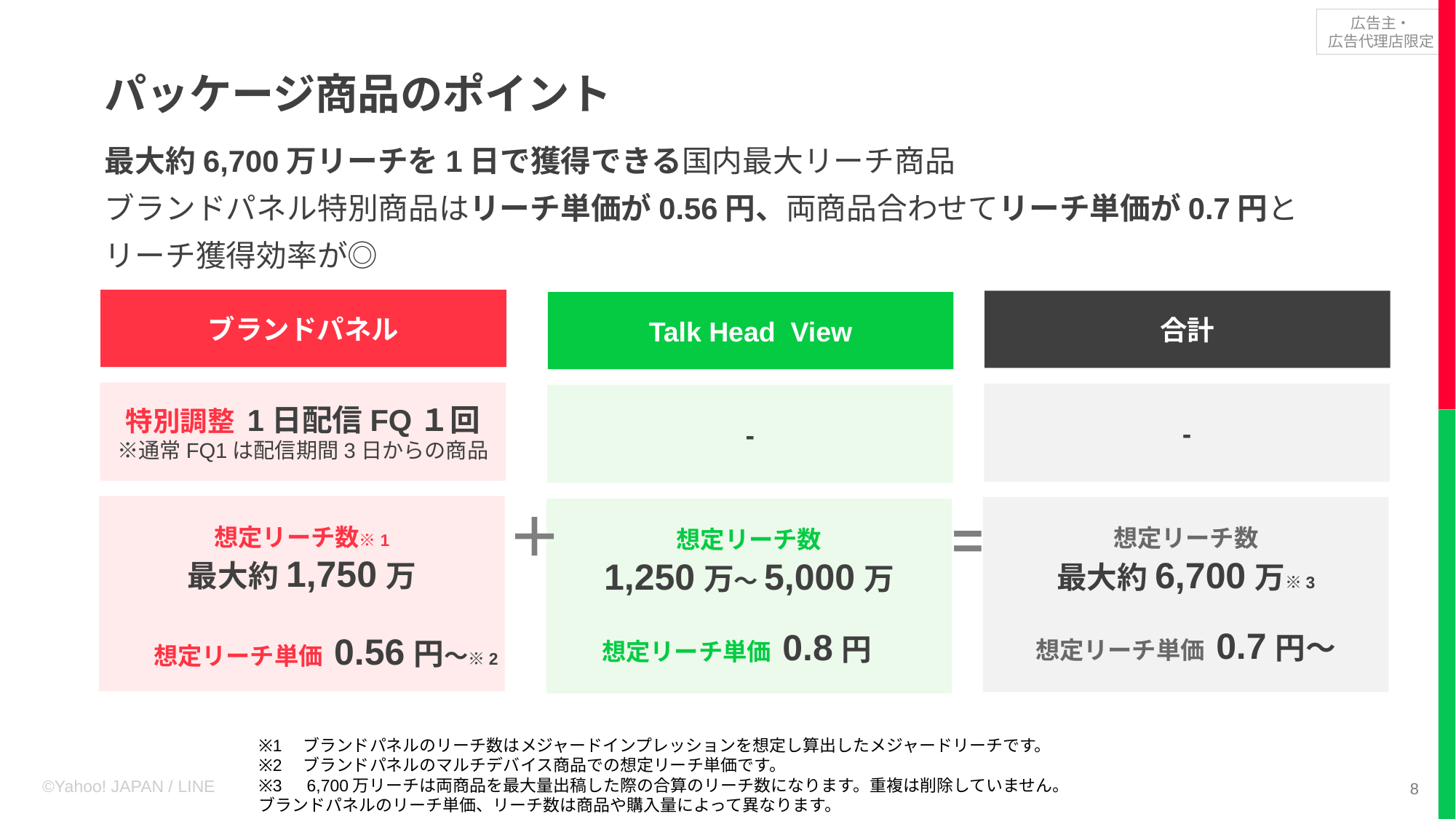

# パッケージ商品のポイント
最大約6,700万リーチを1日で獲得できる国内最大リーチ商品
ブランドパネル特別商品はリーチ単価が0.56円、両商品合わせてリーチ単価が0.7円と
リーチ獲得効率が◎
ブランドパネル
合計
Talk Head  View
特別調整 1日配信FQ１回
※通常FQ1は配信期間3日からの商品
-
-
想定リーチ数※1
最大約1,750万

想定リーチ数
最大約6,700万※3
＋
想定リーチ数
1,250万〜5,000万
=
想定リーチ単価 0.56円～※2
想定リーチ単価 0.7円～
想定リーチ単価 0.8円
※1　ブランドパネルのリーチ数はメジャードインプレッションを想定し算出したメジャードリーチです。
※2　ブランドパネルのマルチデバイス商品での想定リーチ単価です。
※3　6,700万リーチは両商品を最大量出稿した際の合算のリーチ数になります。重複は削除していません。
ブランドパネルのリーチ単価、リーチ数は商品や購入量によって異なります。